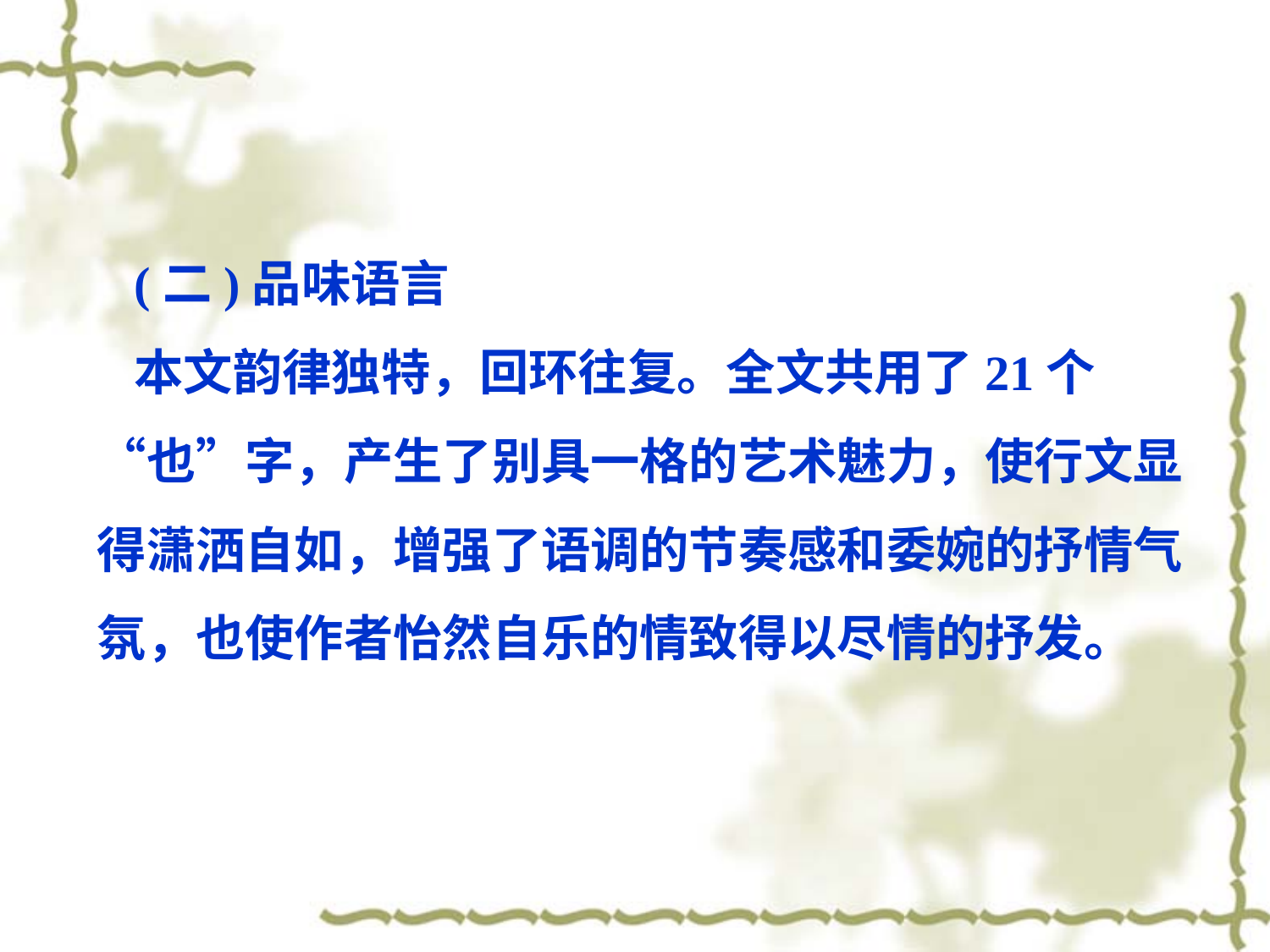

(二)品味语言
本文韵律独特，回环往复。全文共用了21个“也”字，产生了别具一格的艺术魅力，使行文显得潇洒自如，增强了语调的节奏感和委婉的抒情气氛，也使作者怡然自乐的情致得以尽情的抒发。